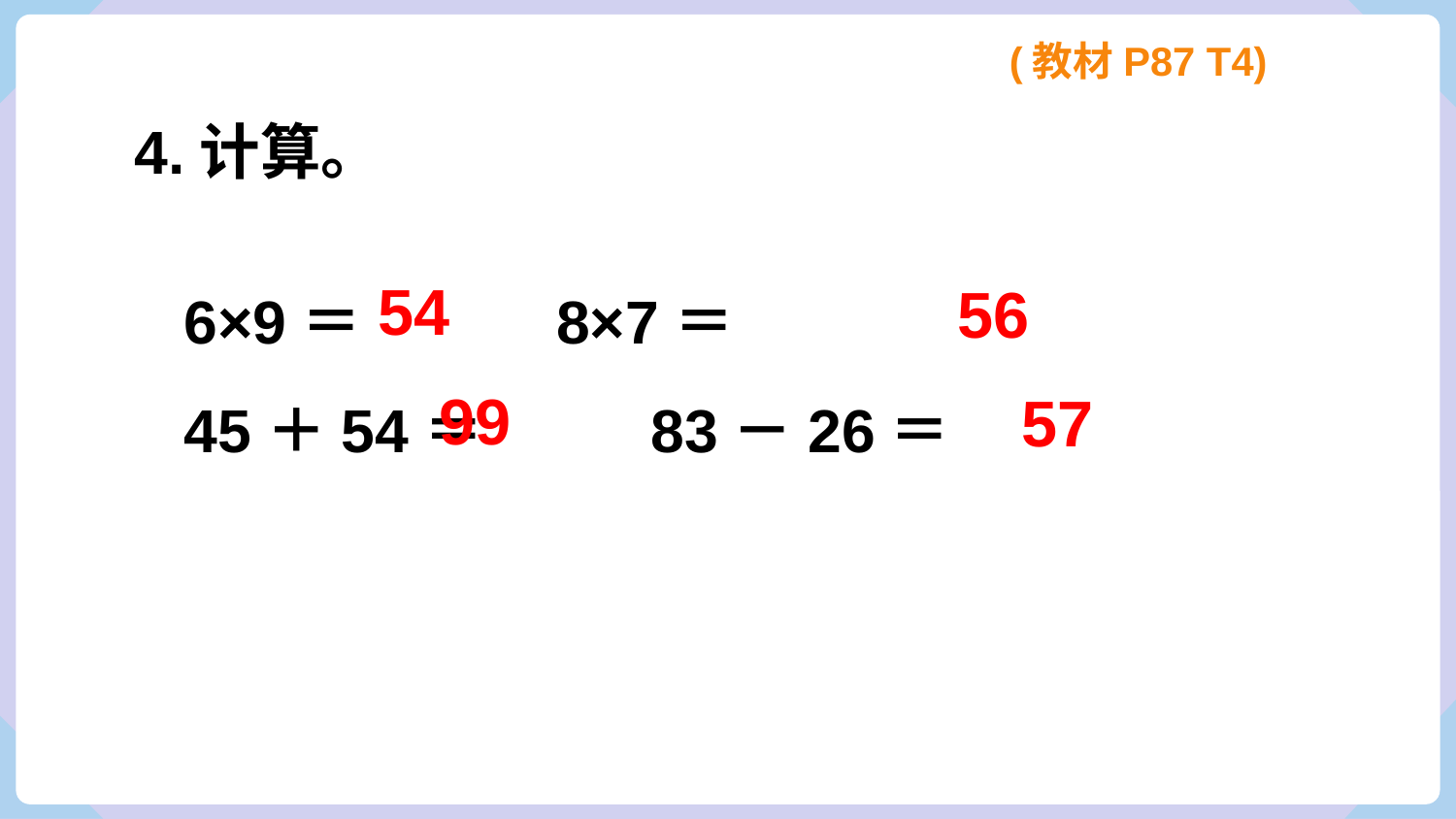

(教材P87 T4)
4.计算。
6×9＝             8×7＝
45＋54＝           83－26＝
54
56
99
57